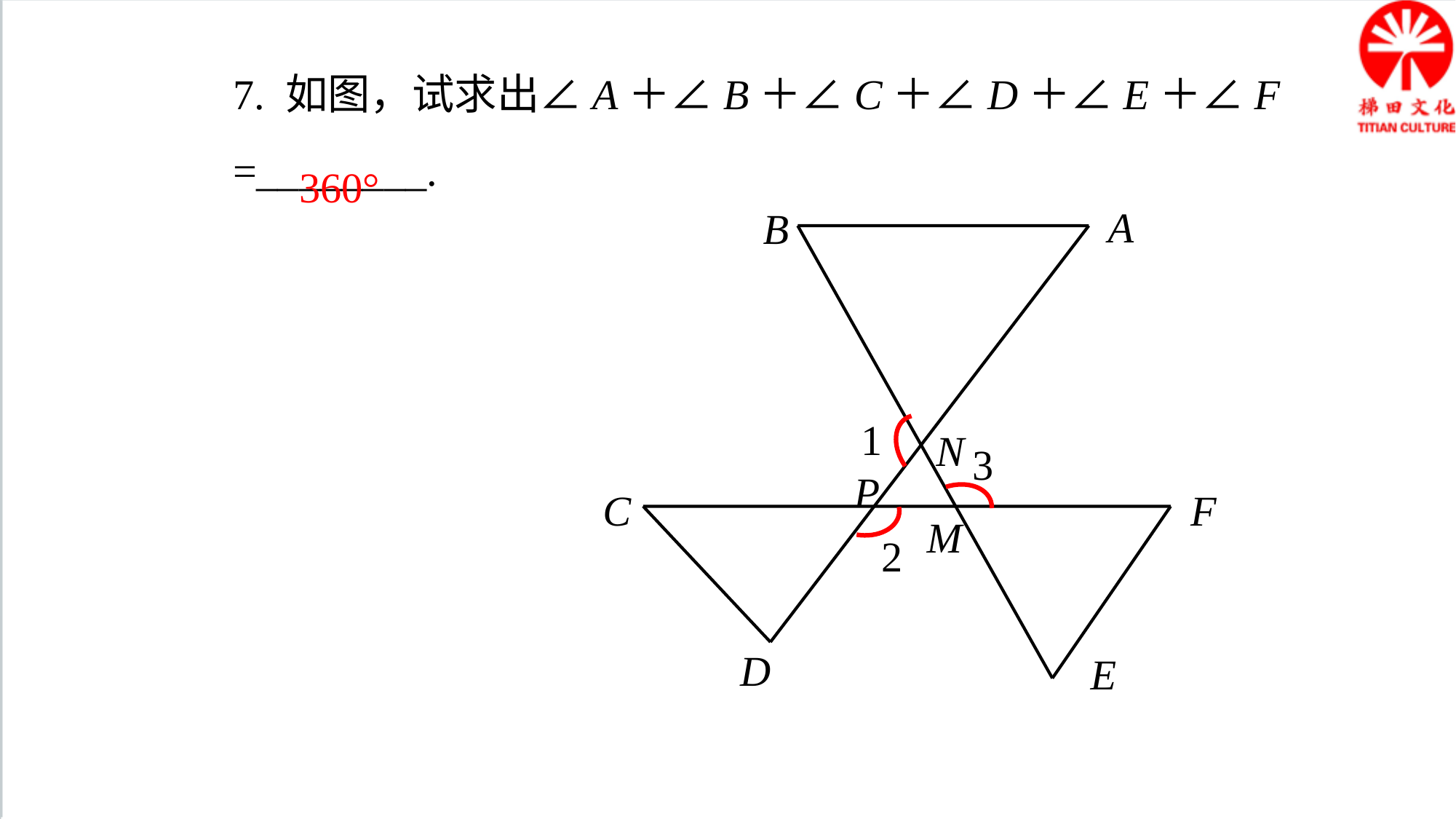

7. 如图，试求出∠A＋∠B＋∠C＋∠D＋∠E＋∠F
=________.
360°
A
B

1

3

2
N
P
C
F
M
D
E